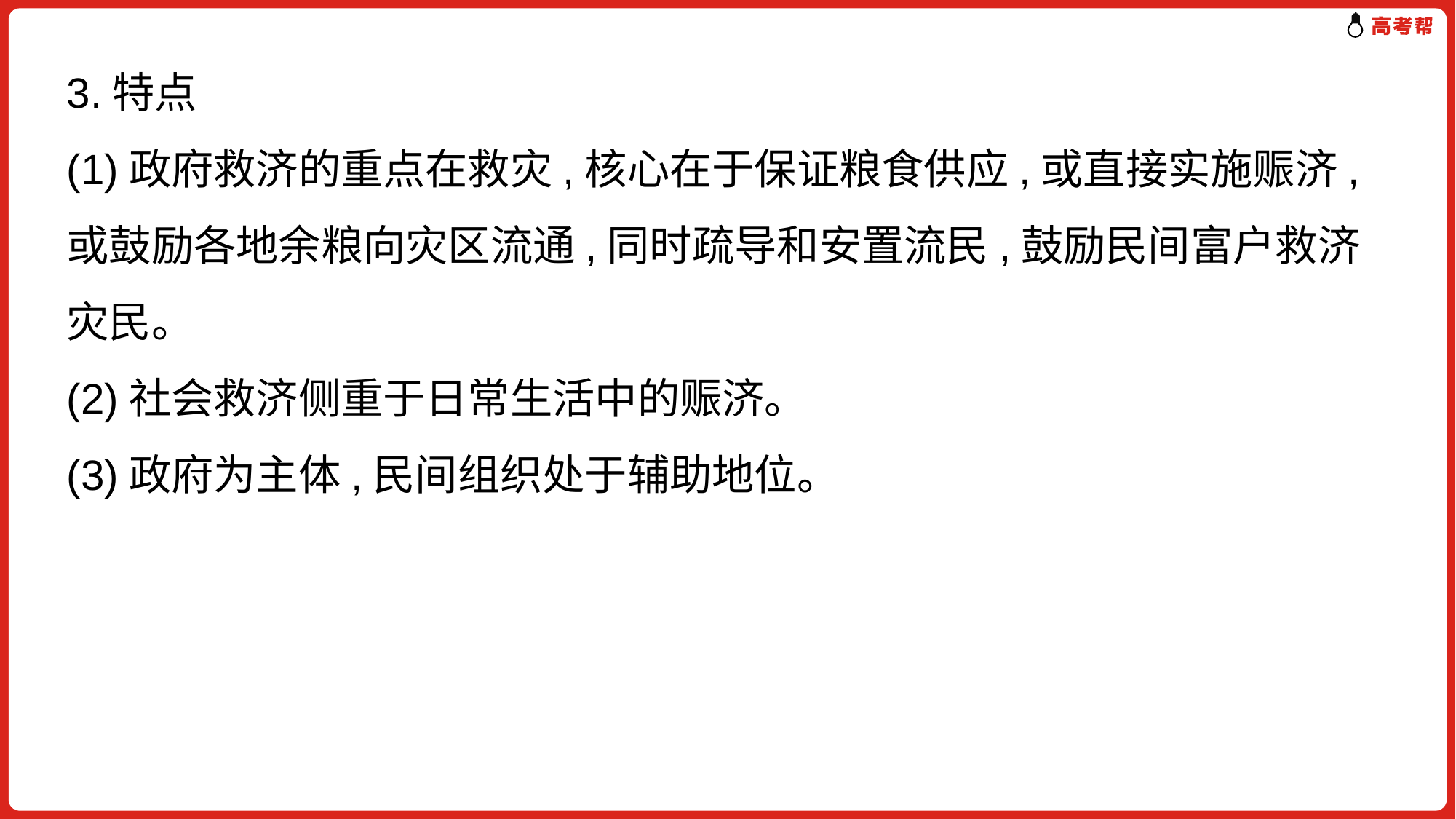

3.特点
(1)政府救济的重点在救灾,核心在于保证粮食供应,或直接实施赈济,或鼓励各地余粮向灾区流通,同时疏导和安置流民,鼓励民间富户救济灾民。
(2)社会救济侧重于日常生活中的赈济。
(3)政府为主体,民间组织处于辅助地位。